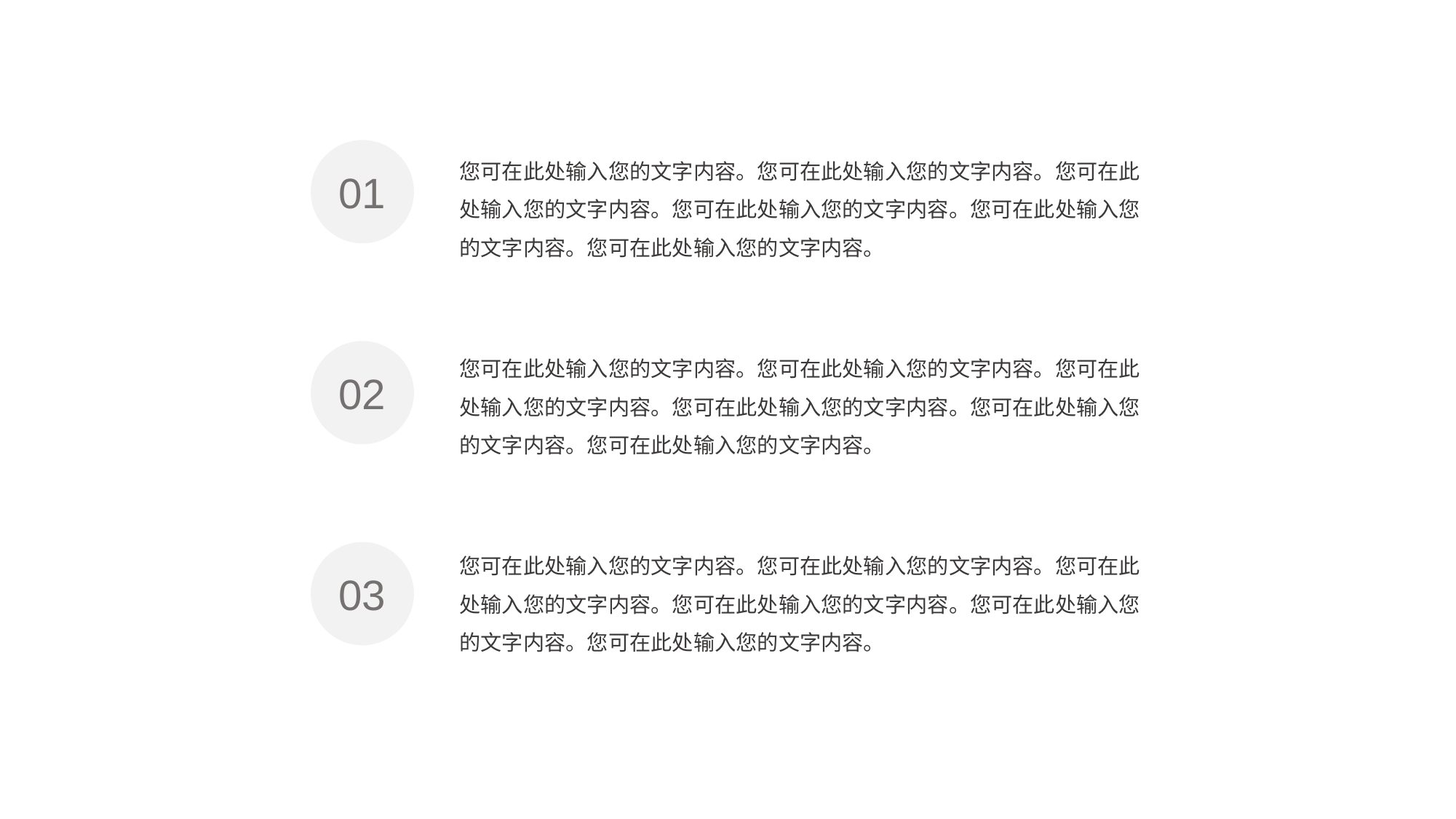

01
您可在此处输入您的文字内容。您可在此处输入您的文字内容。您可在此处输入您的文字内容。您可在此处输入您的文字内容。您可在此处输入您的文字内容。您可在此处输入您的文字内容。
您可在此处输入您的文字内容。您可在此处输入您的文字内容。您可在此处输入您的文字内容。您可在此处输入您的文字内容。您可在此处输入您的文字内容。您可在此处输入您的文字内容。
02
您可在此处输入您的文字内容。您可在此处输入您的文字内容。您可在此处输入您的文字内容。您可在此处输入您的文字内容。您可在此处输入您的文字内容。您可在此处输入您的文字内容。
03